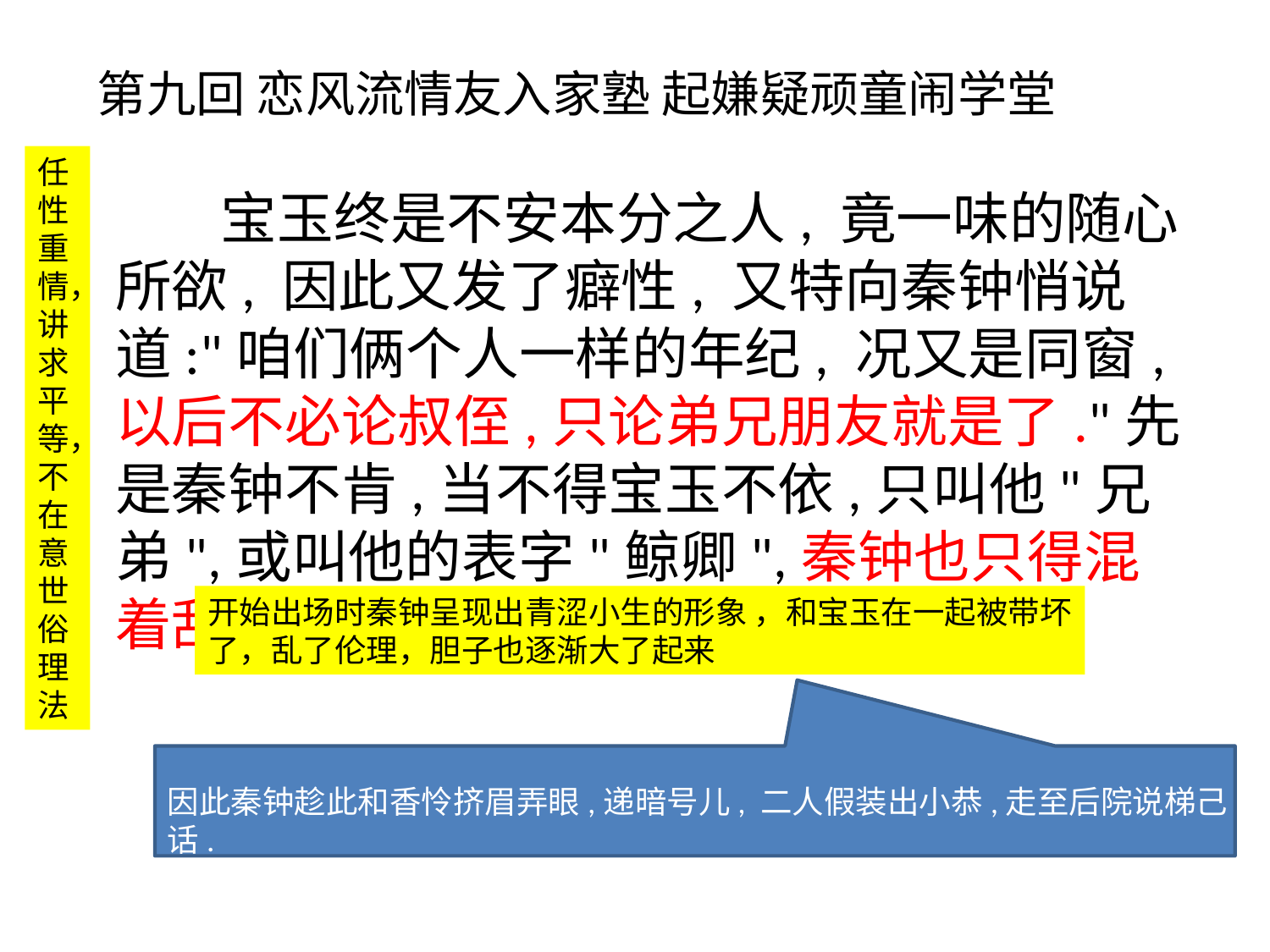

第九回 恋风流情友入家塾 起嫌疑顽童闹学堂
任性重情，讲求平等，不在意世俗理法
           宝玉终是不安本分之人, 竟一味的随心所欲, 因此又发了癖性, 又特向秦钟悄说道:"咱们俩个人一样的年纪, 况又是同窗, 以后不必论叔侄,只论弟兄朋友就是了."先是秦钟不肯,当不得宝玉不依,只叫他"兄弟",或叫他的表字"鲸卿",秦钟也只得混着乱叫起来
开始出场时秦钟呈现出青涩小生的形象 ，和宝玉在一起被带坏了，乱了伦理，胆子也逐渐大了起来

因此秦钟趁此和香怜挤眉弄眼,递暗号儿, 二人假装出小恭,走至后院说梯己话.